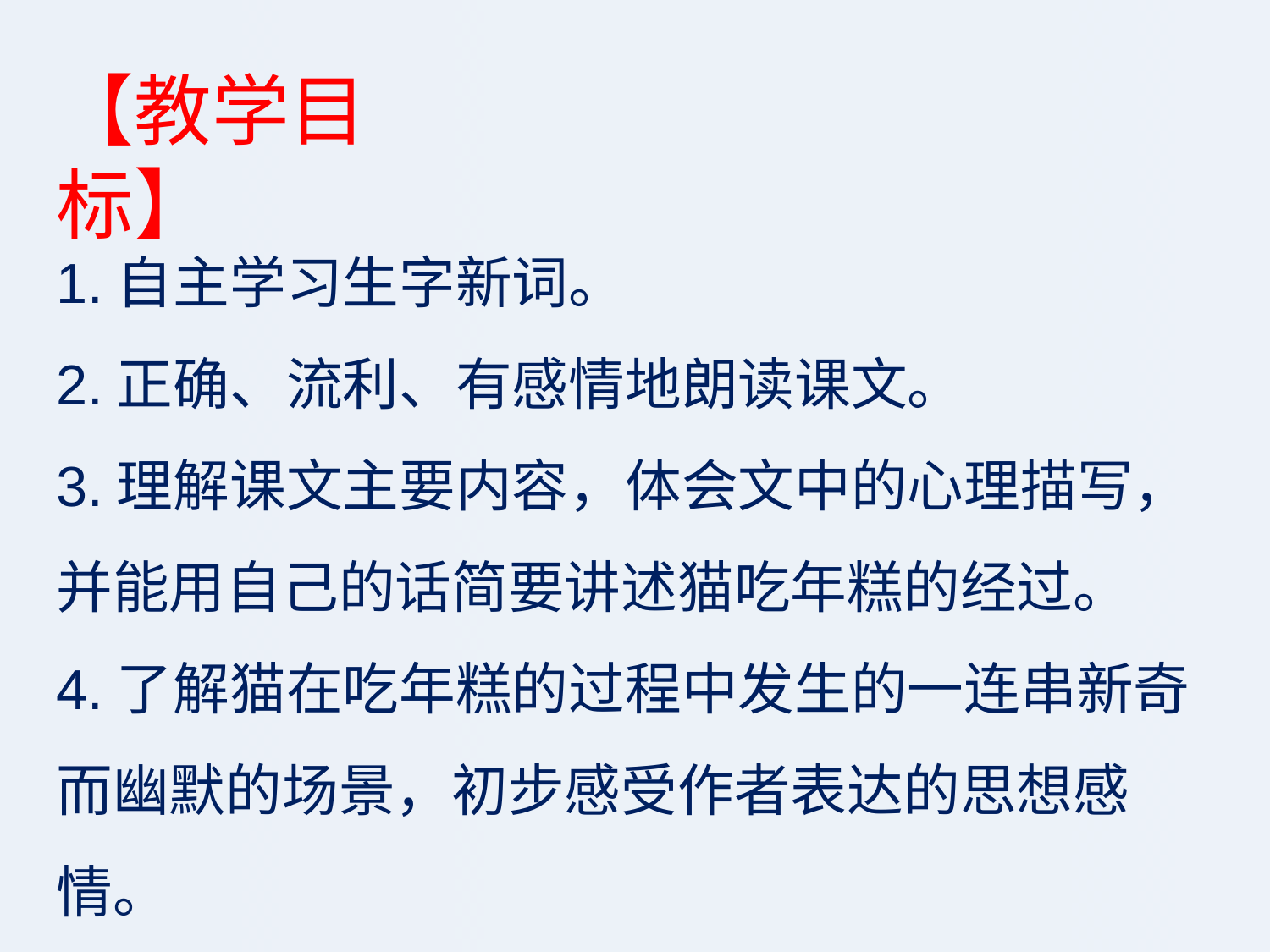

【教学目标】
1.自主学习生字新词。
2.正确、流利、有感情地朗读课文。
3.理解课文主要内容，体会文中的心理描写，并能用自己的话简要讲述猫吃年糕的经过。
4.了解猫在吃年糕的过程中发生的一连串新奇而幽默的场景，初步感受作者表达的思想感情。